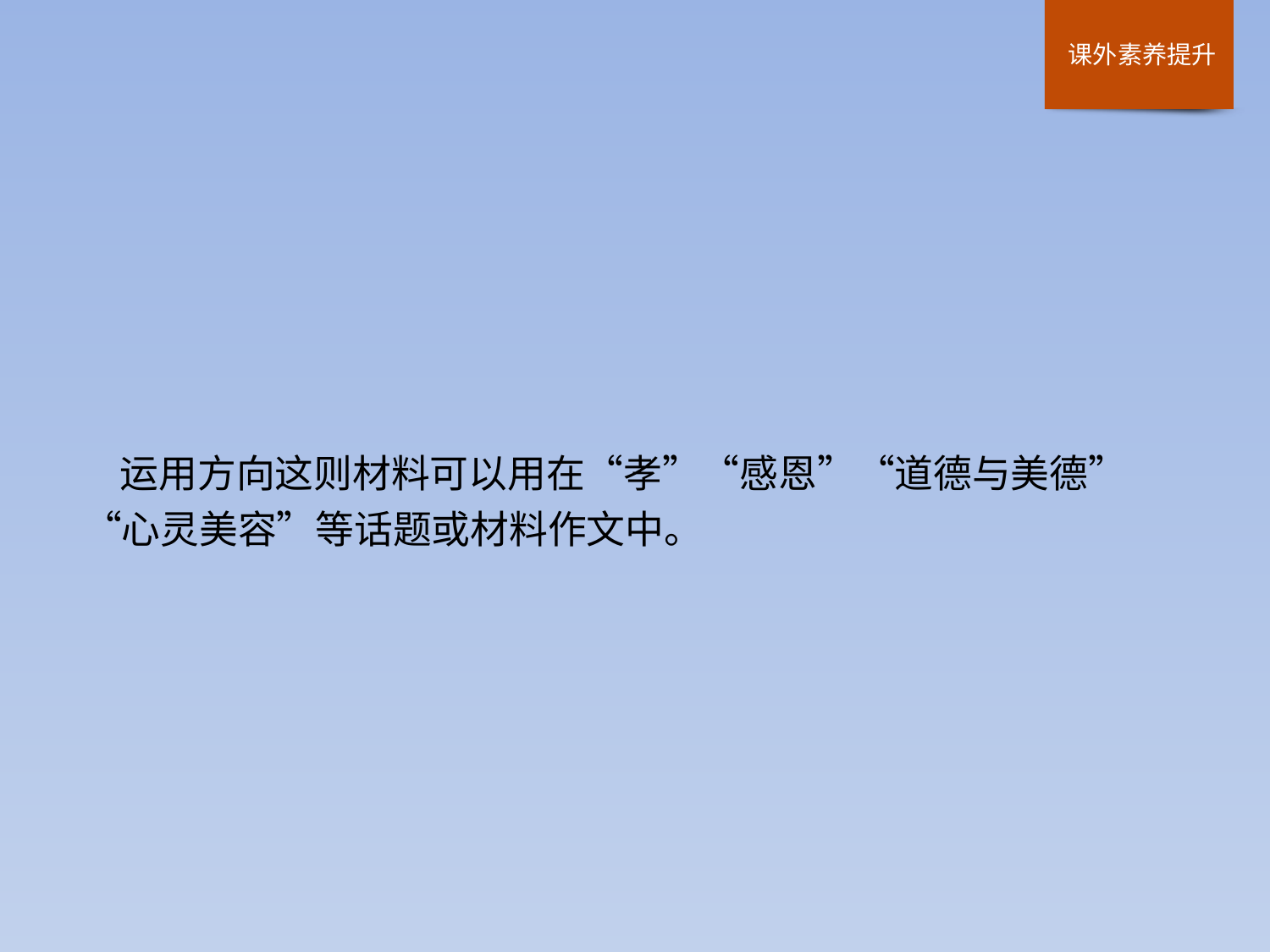

运用方向这则材料可以用在“孝”“感恩”“道德与美德”“心灵美容”等话题或材料作文中。